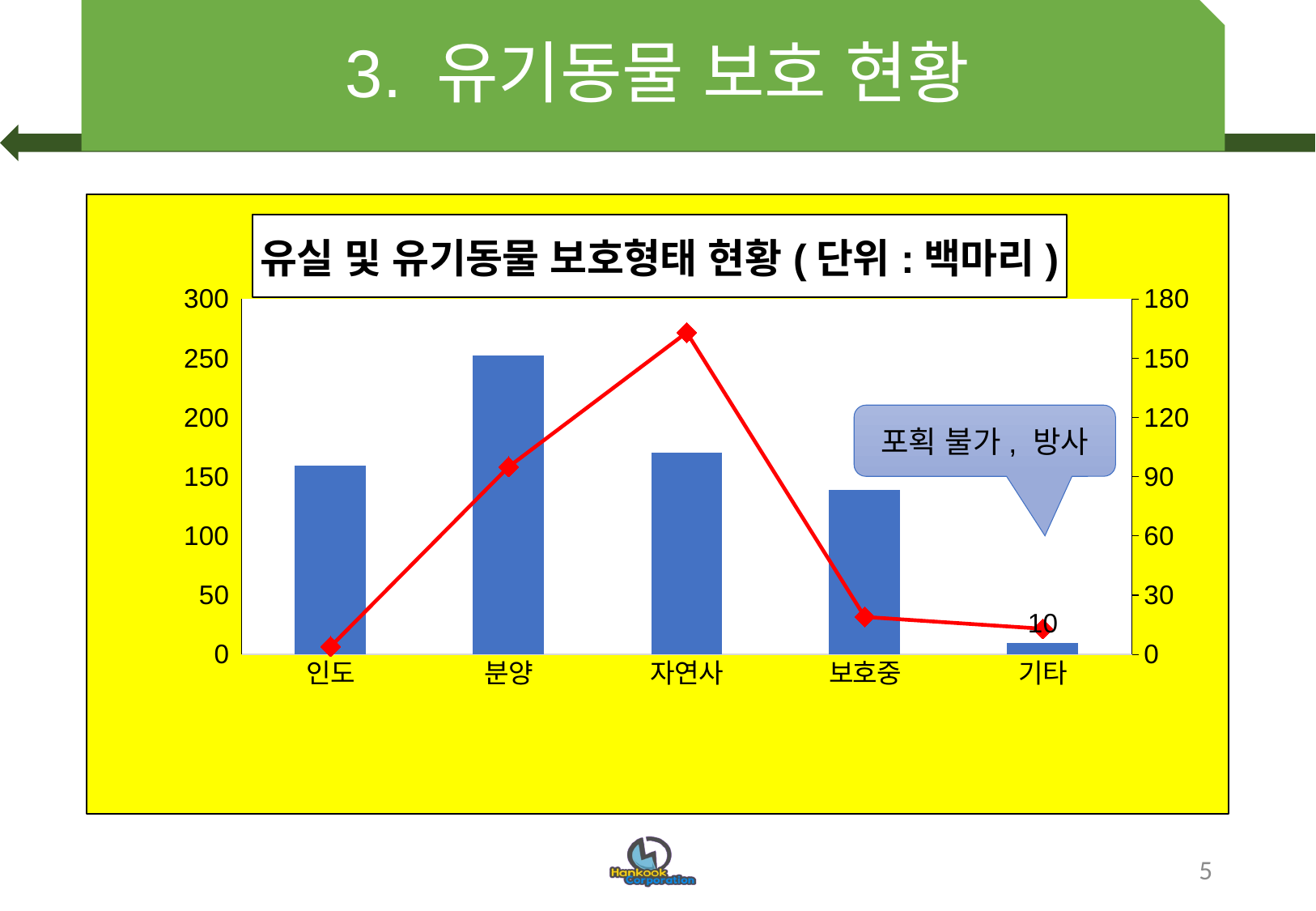

# 3. 유기동물 보호 현황

### Chart: 유실 및 유기동물 보호형태 현황(단위:백마리)

| Category | 개 | 고양이 |
|---|---|---|
| 인도 | 159.0 | 4.0 |
| 분양 | 252.0 | 95.0 |
| 자연사 | 170.0 | 163.0 |
| 보호중 | 139.0 | 19.0 |
| 기타 | 10.0 | 13.0 |
포획 불가, 방사
5